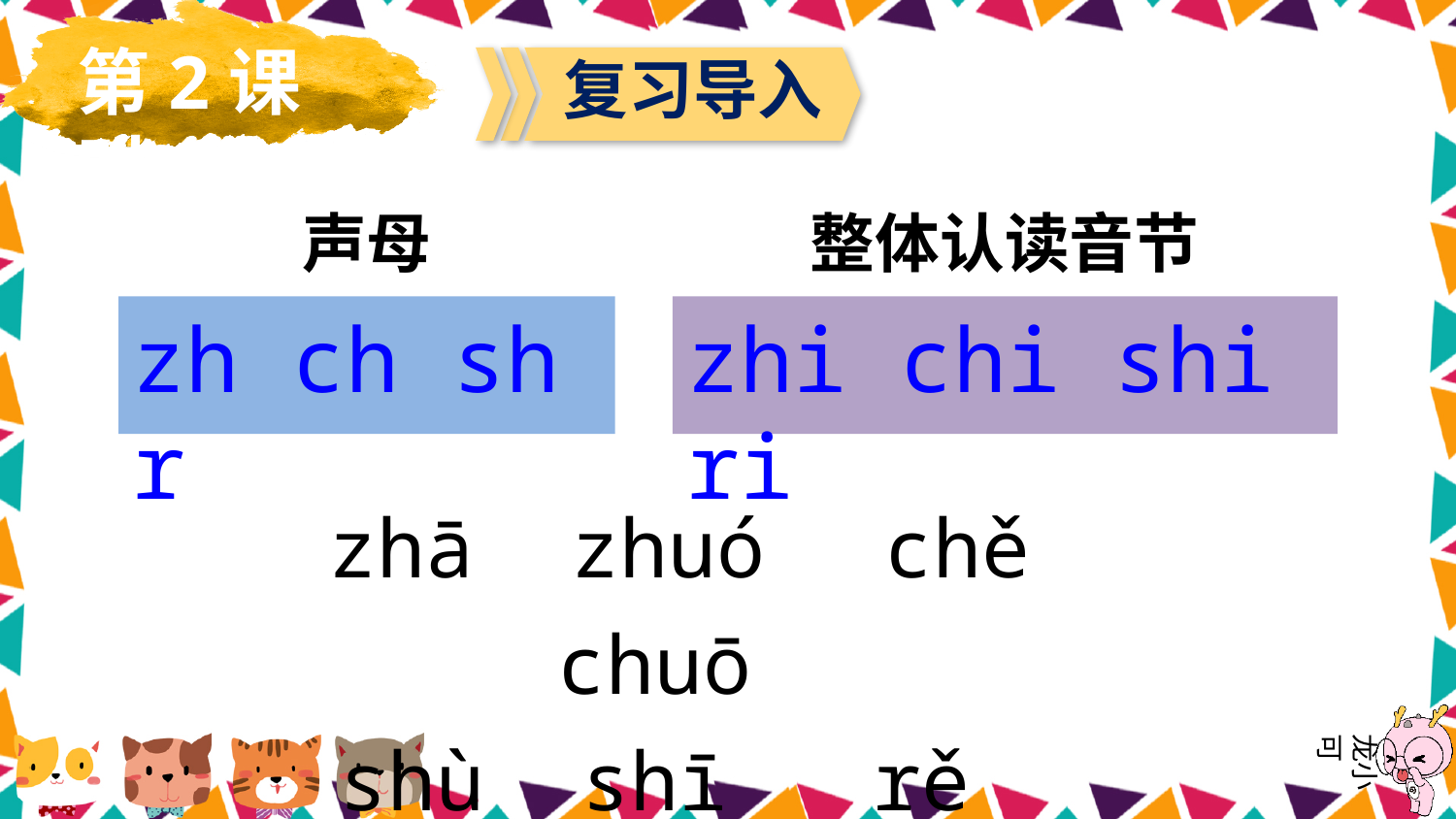

第2课时
复习导入

声母
整体认读音节
zh ch sh r
zhi chi shi ri
zhā  zhuó　chě  chuō
shù  shī   rě   ruò